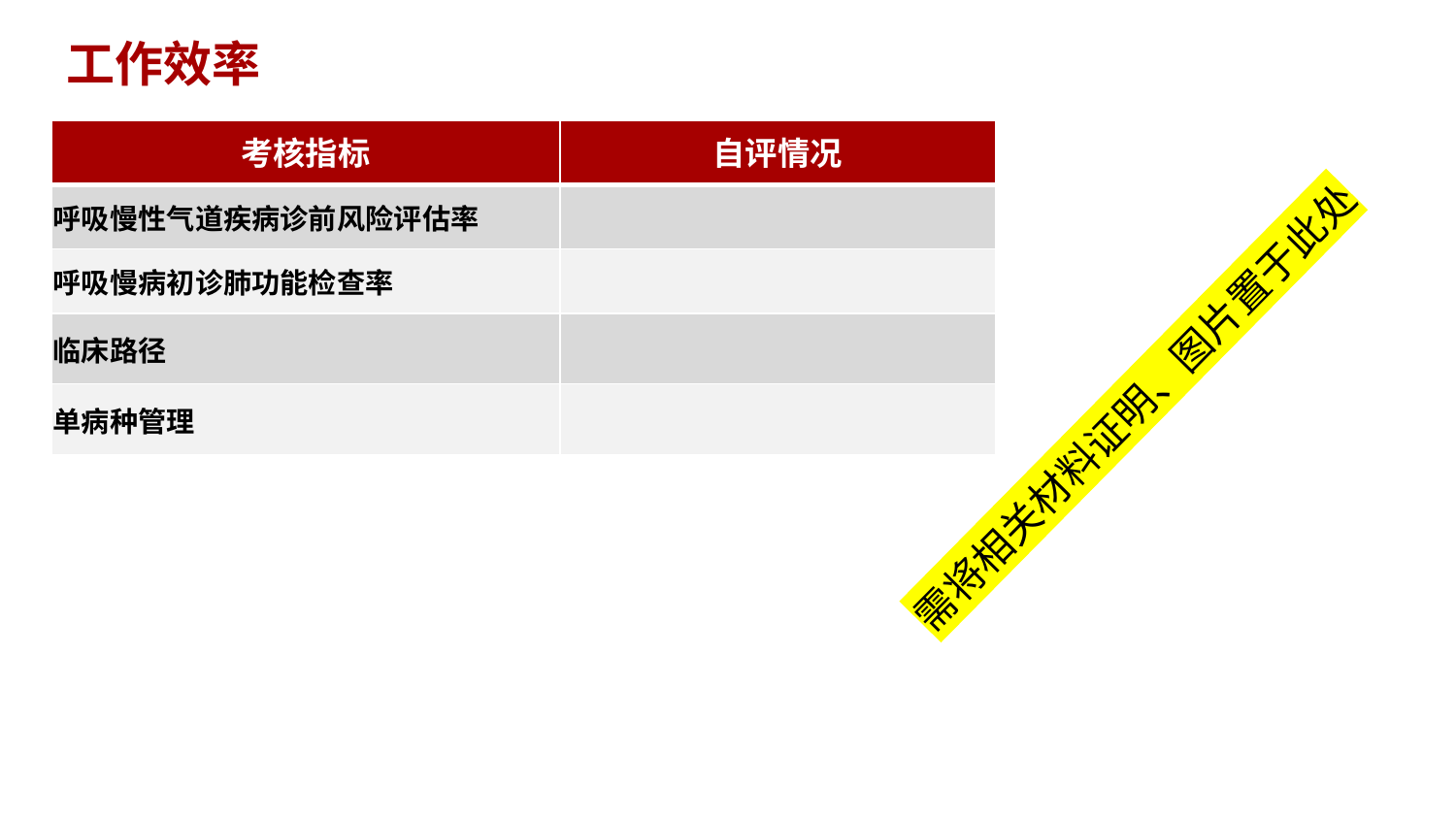

工作效率
| 考核指标 | 自评情况 |
| --- | --- |
| 呼吸慢性气道疾病诊前风险评估率 |  |
| 呼吸慢病初诊肺功能检查率 |  |
| 临床路径 |  |
| 单病种管理 |  |
需将相关材料证明、图片置于此处